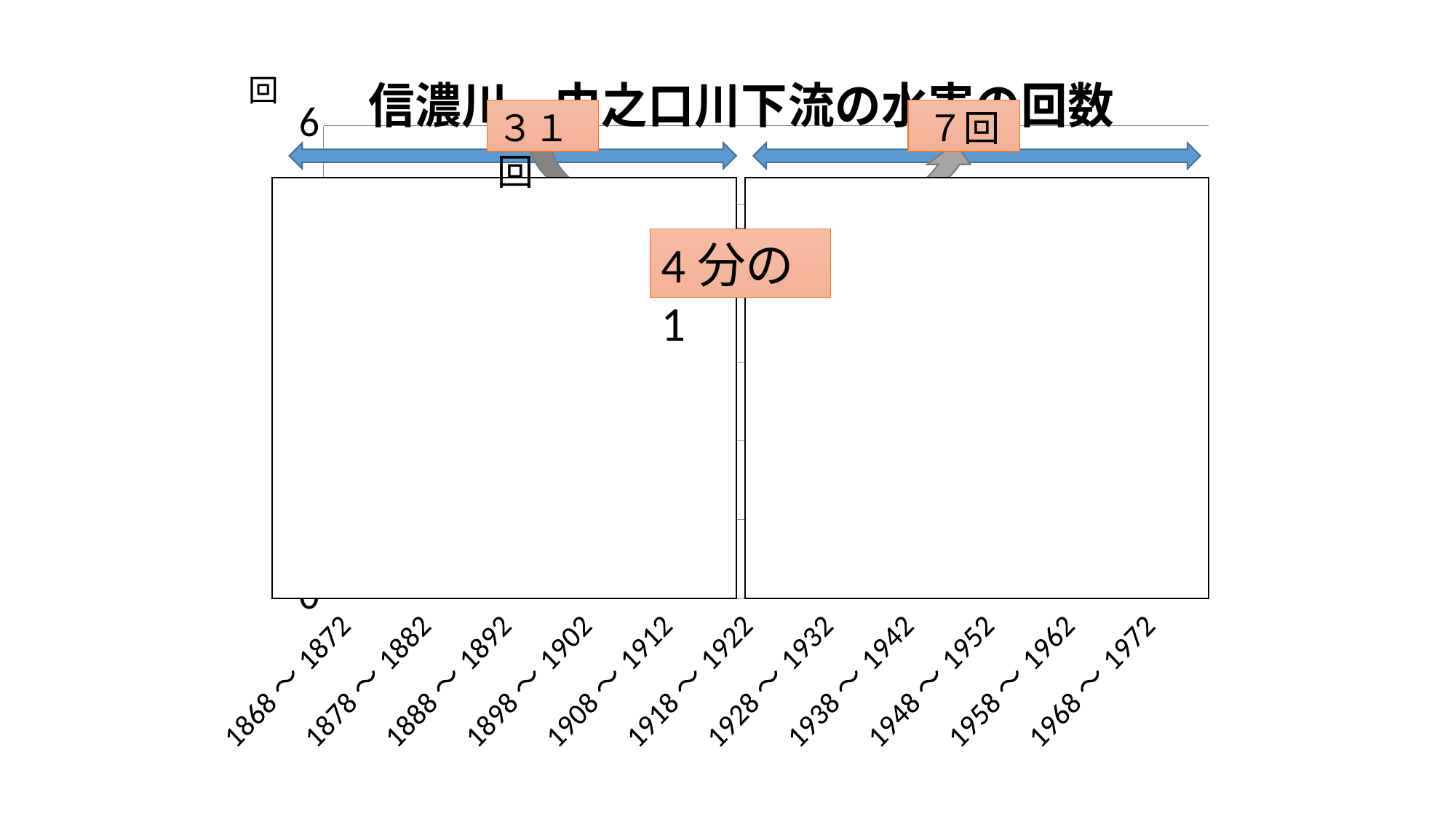

### Chart: 信濃川，中之口川下流の水害の回数

| Category | 水がいの回数 | 系列 2 | 系列 3 |
|---|---|---|---|
| 1868～1872 | 2.0 | None | None |
| 1873～1877 | 1.0 | None | None |
| 1878～1882 | 5.0 | None | None |
| 1883～1887 | 2.0 | None | None |
| 1888～1892 | 4.0 | None | None |
| 1893～1897 | 5.0 | None | None |
| 1898～1902 | 2.0 | None | None |
| 1903～1907 | 3.0 | None | None |
| 1908～1912 | 4.0 | None | None |
| 1913～1917 | 3.0 | None | None |
| 1918～1922 | 0.0 | None | None |
| 1923～1927 | 0.0 | None | None |
| 1928～1932 | 0.0 | None | None |
| 1933～1937 | 0.0 | None | None |
| 1938～1942 | 0.0 | None | None |
| 1943～1947 | 0.0 | None | None |
| 1948～1952 | 1.0 | None | None |
| 1953～1957 | 1.0 | None | None |
| 1958～1962 | 3.0 | None | None |
| 1962～1967 | 1.0 | None | None |
| 1968～1972 | 1.0 | None | None |
| 1973～1977 | 0.0 | None | None |
回
３１回
７回

4分の1